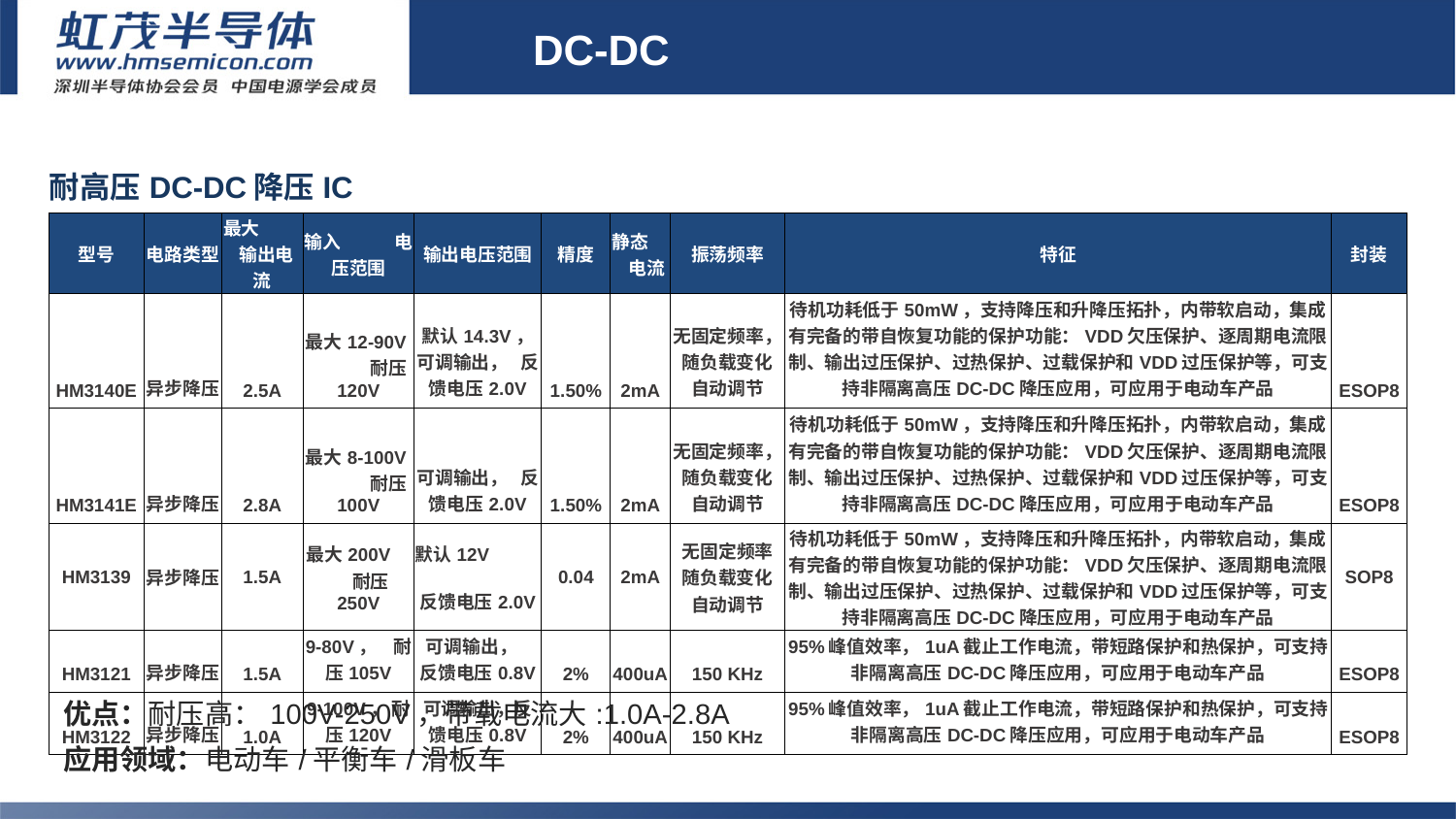

DC-DC
| 耐高压DC-DC降压IC |  |  |  |  |  |  |  |  |  |
| --- | --- | --- | --- | --- | --- | --- | --- | --- | --- |
| 型号 | 电路类型 | 最大 输出电流 | 输入 电压范围 | 输出电压范围 | 精度 | 静态 电流 | 振荡频率 | 特征 | 封装 |
| HM3140E | 异步降压 | 2.5A | 最大12-90V 耐压120V | 默认14.3V，可调输出， 反馈电压2.0V | 1.50% | 2mA | 无固定频率，随负载变化 自动调节 | 待机功耗低于50mW，支持降压和升降压拓扑，内带软启动，集成有完备的带自恢复功能的保护功能：VDD欠压保护、逐周期电流限制、输出过压保护、过热保护、过载保护和VDD过压保护等，可支持非隔离高压DC-DC降压应用，可应用于电动车产品 | ESOP8 |
| HM3141E | 异步降压 | 2.8A | 最大8-100V 耐压100V | 可调输出， 反馈电压2.0V | 1.50% | 2mA | 无固定频率，随负载变化 自动调节 | 待机功耗低于50mW，支持降压和升降压拓扑，内带软启动，集成有完备的带自恢复功能的保护功能：VDD欠压保护、逐周期电流限制、输出过压保护、过热保护、过载保护和VDD过压保护等，可支持非隔离高压DC-DC降压应用，可应用于电动车产品 | ESOP8 |
| HM3139 | 异步降压 | 1.5A | 最大200V 耐压250V | 默认12V 反馈电压2.0V | 0.04 | 2mA | 无固定频率 随负载变化 自动调节 | 待机功耗低于50mW，支持降压和升降压拓扑，内带软启动，集成有完备的带自恢复功能的保护功能：VDD欠压保护、逐周期电流限制、输出过压保护、过热保护、过载保护和VDD过压保护等，可支持非隔离高压DC-DC降压应用，可应用于电动车产品 | SOP8 |
| HM3121 | 异步降压 | 1.5A | 9-80V， 耐压105V | 可调输出， 反馈电压0.8V | 2% | 400uA | 150 KHz | 95%峰值效率，1uA截止工作电流，带短路保护和热保护，可支持非隔离高压DC-DC降压应用，可应用于电动车产品 | ESOP8 |
| HM3122 | 异步降压 | 1.0A | 9-100V， 耐压120V | 可调输出，反馈电压0.8V | 2% | 400uA | 150 KHz | 95%峰值效率，1uA截止工作电流，带短路保护和热保护，可支持非隔离高压DC-DC降压应用，可应用于电动车产品 | ESOP8 |
# DC-DC

优点：耐压高：100V-250V，带载电流大:1.0A-2.8A
应用领域：电动车/平衡车/滑板车